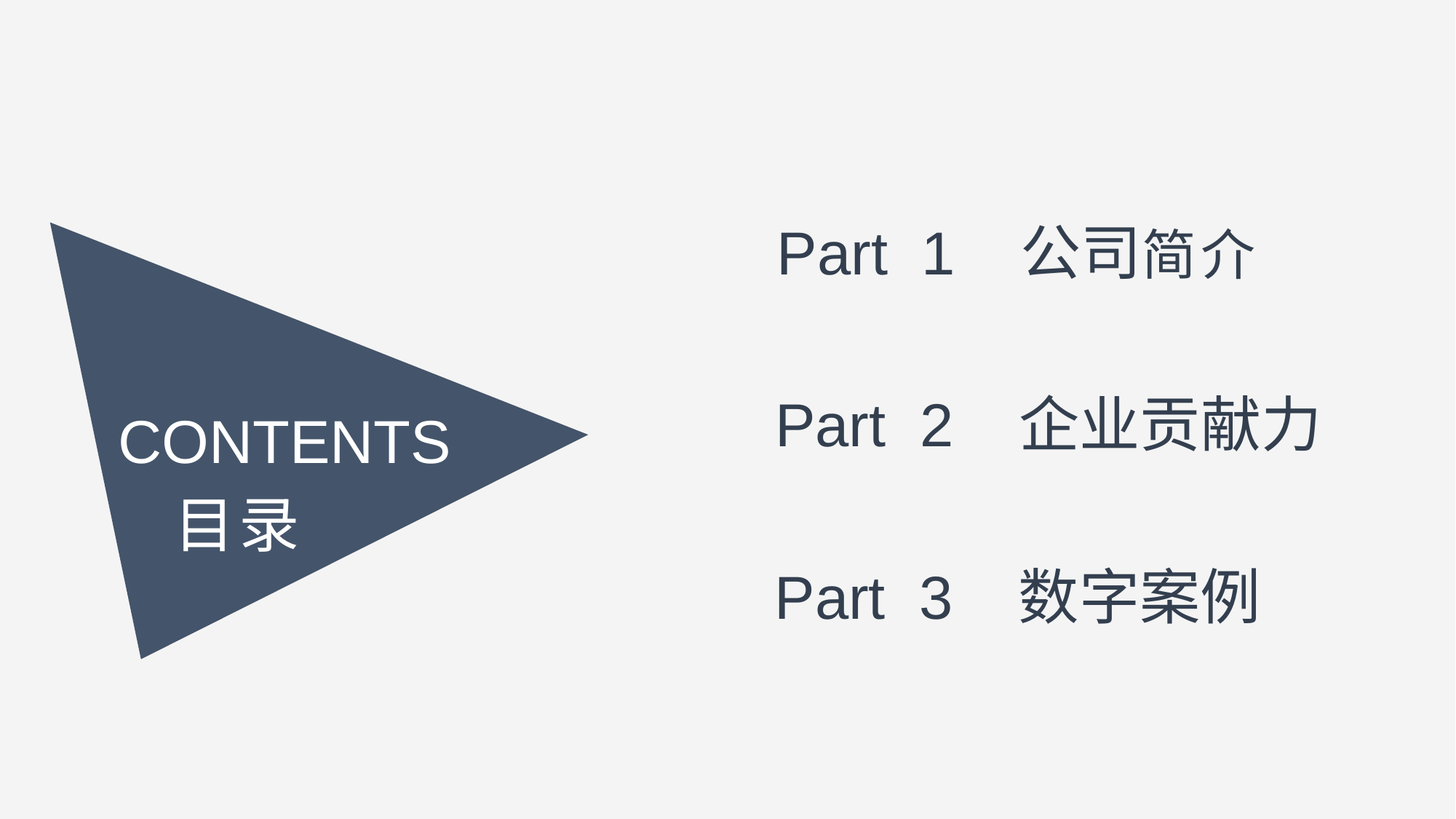

Part  1   公司简介

Part  2   企业贡献力
CONTENTS
目录
Part  3   数字案例